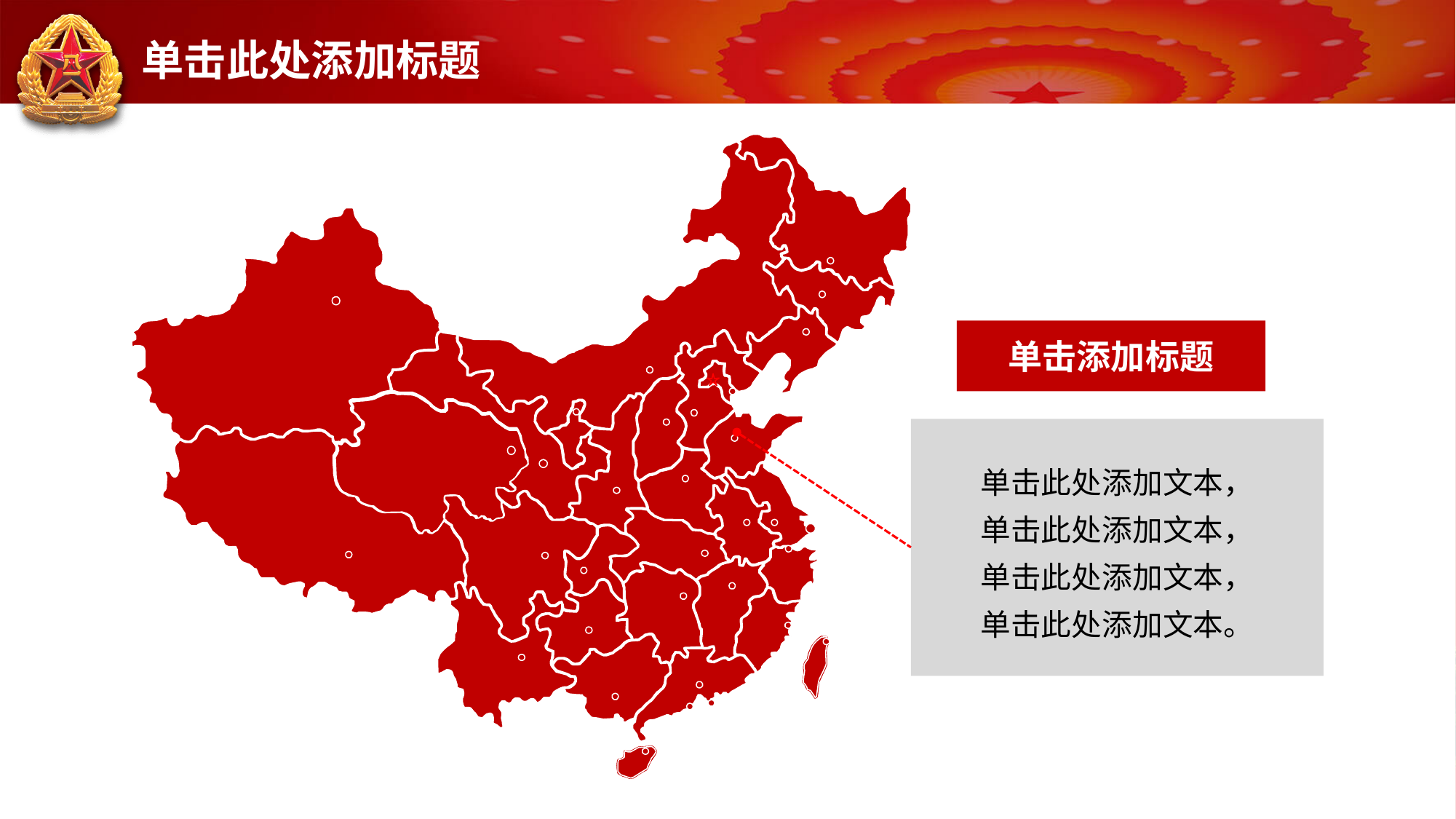

# 单击此处添加标题

单击添加标题
单击此处添加文本，
单击此处添加文本，
单击此处添加文本，
单击此处添加文本。